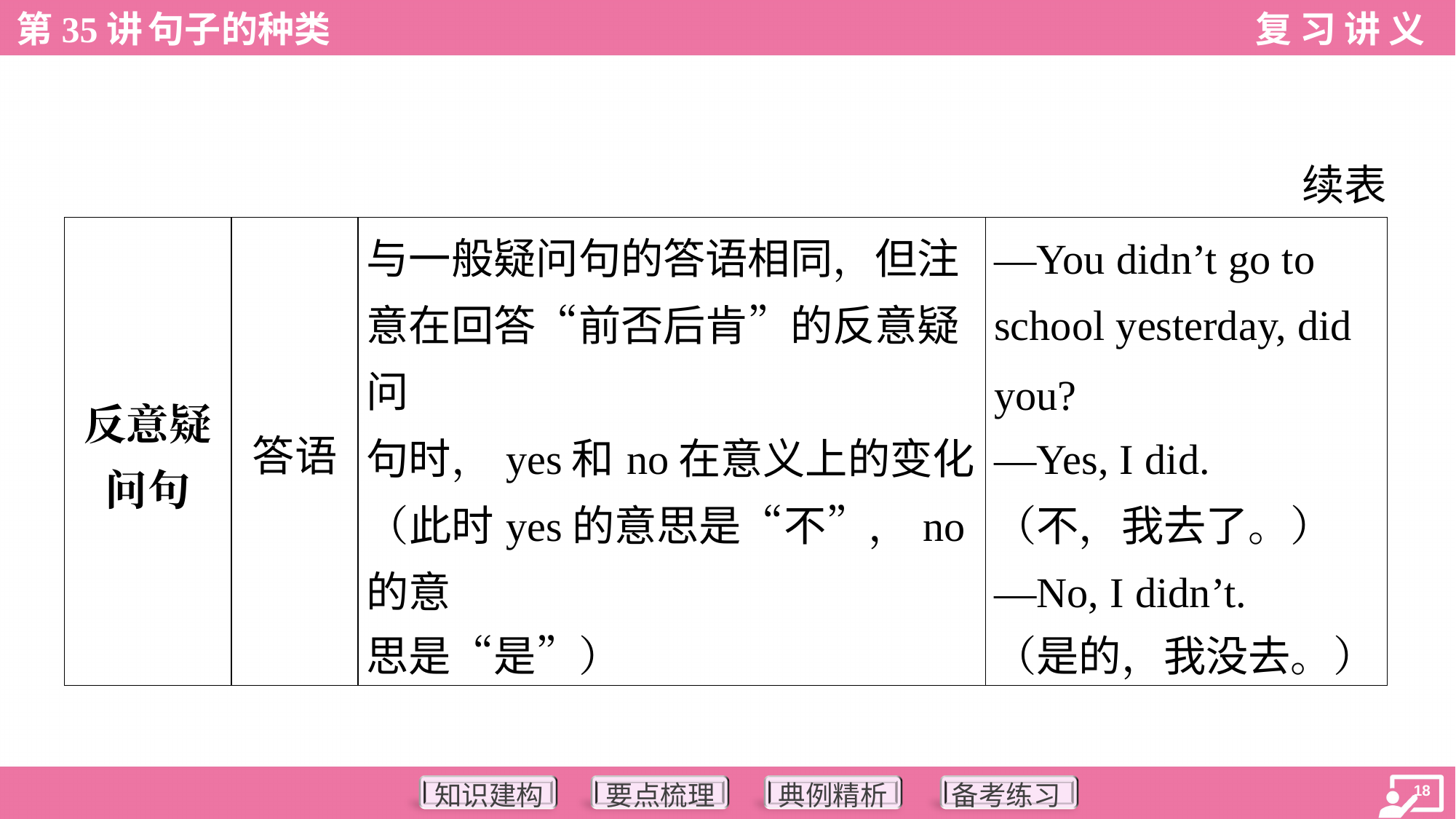

续表
| 反意疑 问句 | 答语 | 与一般疑问句的答语相同，但注 意在回答“前否后肯”的反意疑问 句时，yes和no在意义上的变化 （此时yes的意思是“不”，no的意 思是“是”） | —You didn’t go to school yesterday, did you? —Yes, I did. （不，我去了。） —No, I didn’t. （是的，我没去。） |
| --- | --- | --- | --- |